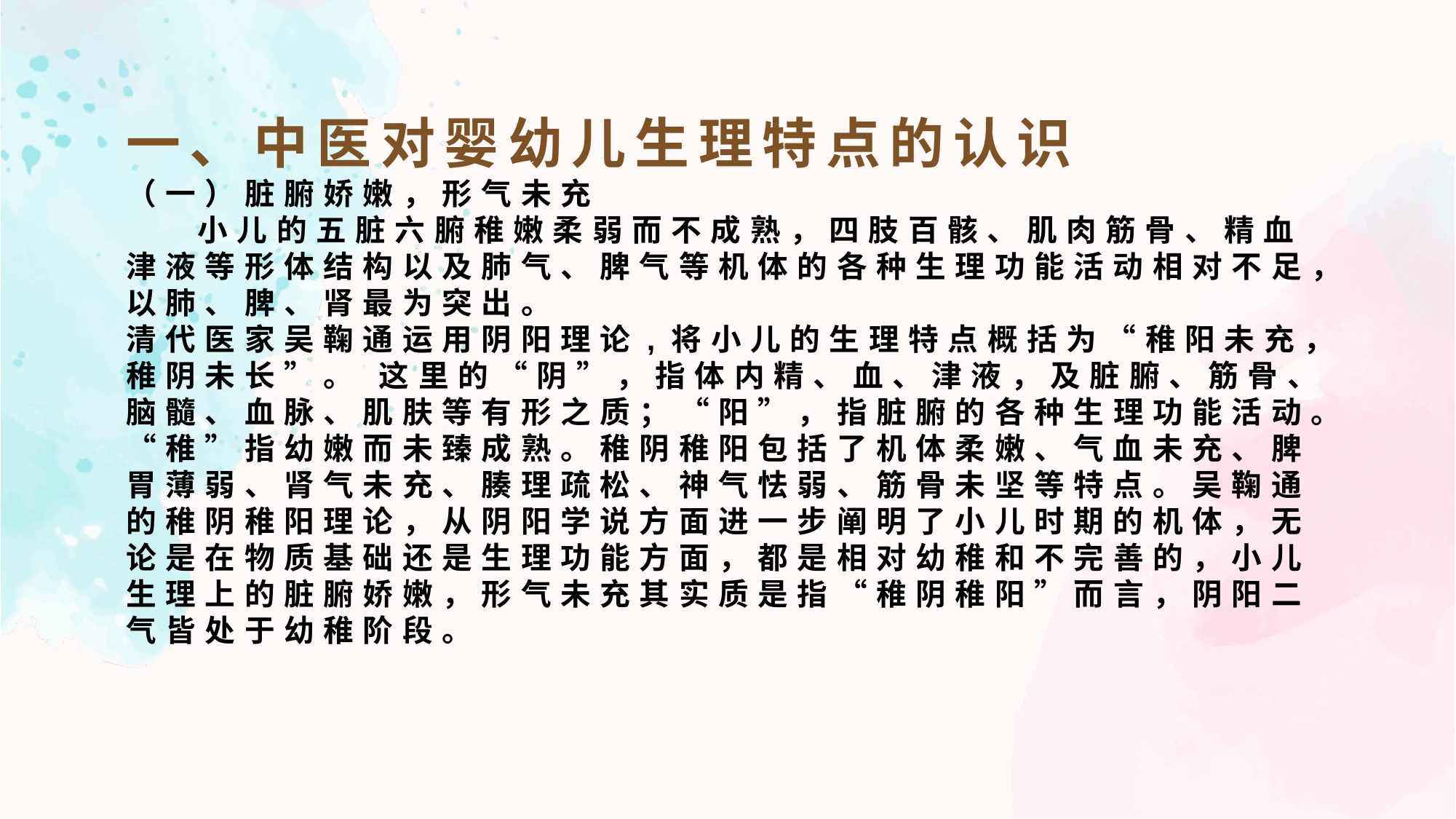

一、中医对婴幼儿生理特点的认识
（一）脏腑娇嫩，形气未充
    小儿的五脏六腑稚嫩柔弱而不成熟，四肢百骸、肌肉筋骨、精血津液等形体结构以及肺气、脾气等机体的各种生理功能活动相对不足，以肺、脾、肾最为突出。
清代医家吴鞠通运用阴阳理论,将小儿的生理特点概括为“稚阳未充，稚阴未长”。 这里的“阴”，指体内精、血、津液，及脏腑、筋骨、脑髓、血脉、肌肤等有形之质；“阳”，指脏腑的各种生理功能活动。“稚”指幼嫩而未臻成熟。稚阴稚阳包括了机体柔嫩、气血未充、脾胃薄弱、肾气未充、腠理疏松、神气怯弱、筋骨未坚等特点。吴鞠通的稚阴稚阳理论，从阴阳学说方面进一步阐明了小儿时期的机体，无论是在物质基础还是生理功能方面，都是相对幼稚和不完善的，小儿生理上的脏腑娇嫩，形气未充其实质是指“稚阴稚阳”而言，阴阳二气皆处于幼稚阶段。